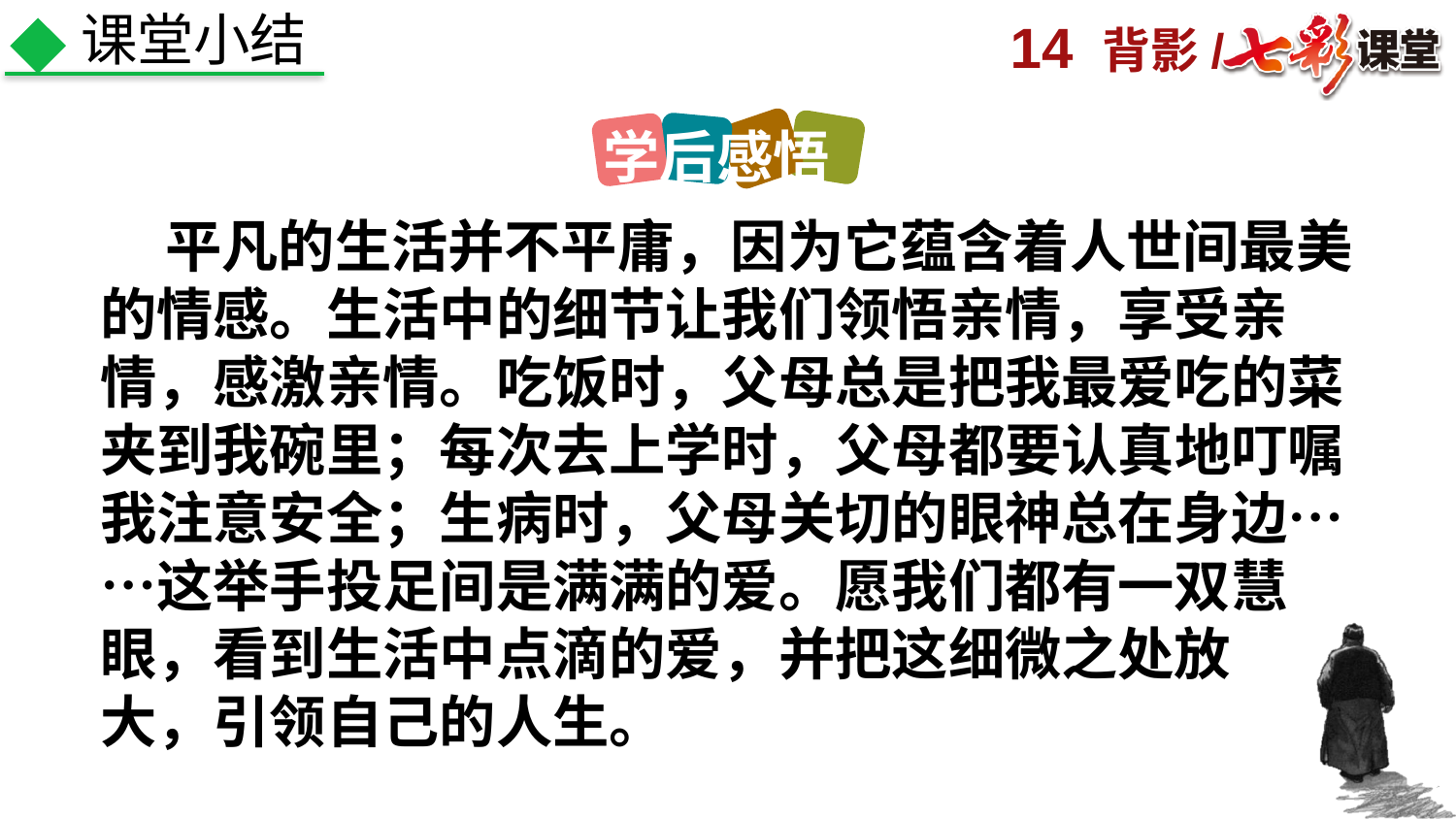

课堂小结

学后感悟

    平凡的生活并不平庸，因为它蕴含着人世间最美的情感。生活中的细节让我们领悟亲情，享受亲情，感激亲情。吃饭时，父母总是把我最爱吃的菜夹到我碗里；每次去上学时，父母都要认真地叮嘱我注意安全；生病时，父母关切的眼神总在身边……这举手投足间是满满的爱。愿我们都有一双慧眼，看到生活中点滴的爱，并把这细微之处放
大，引领自己的人生。